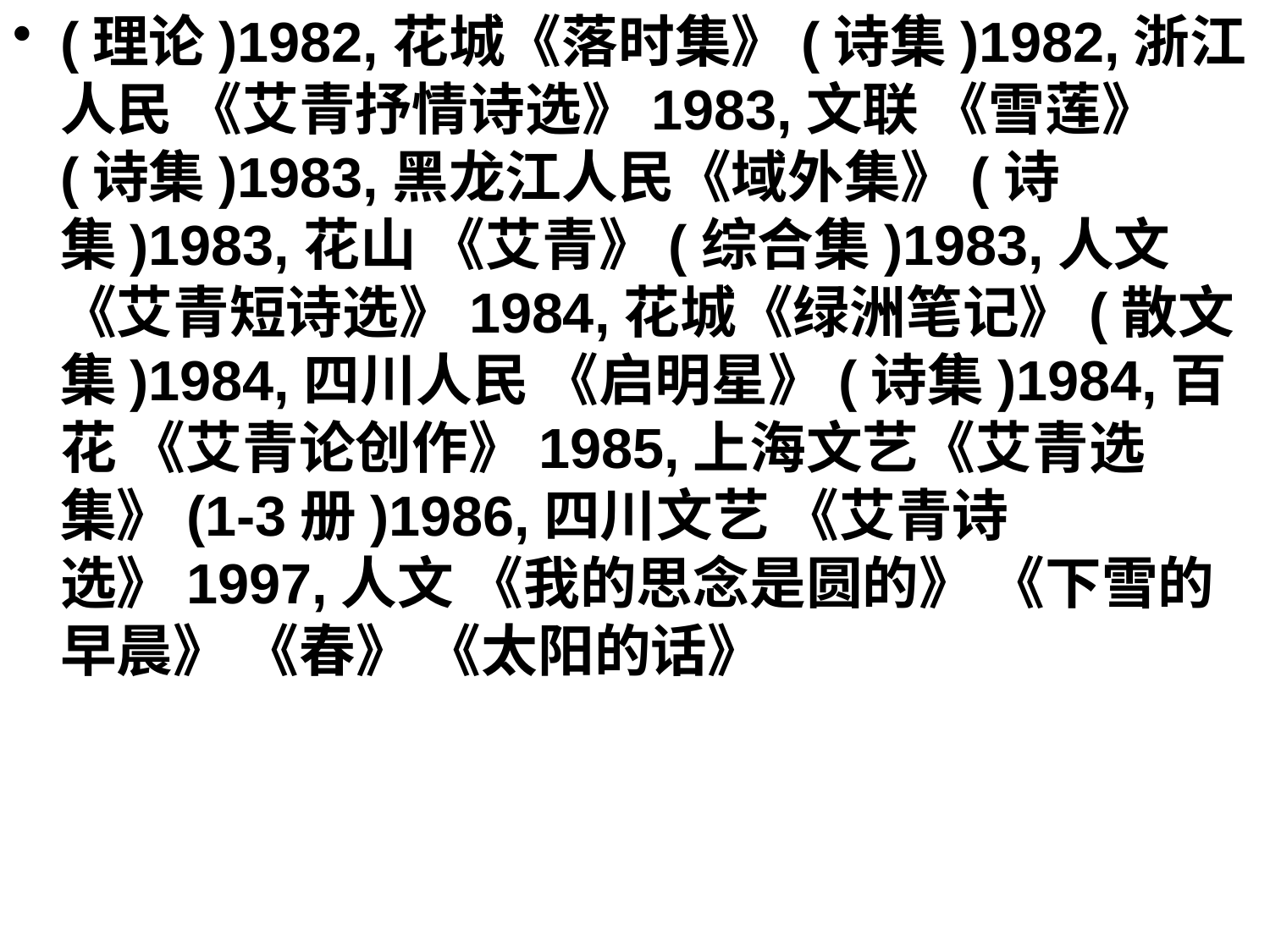

(理论)1982,花城《落时集》(诗集)1982,浙江人民 《艾青抒情诗选》1983,文联 《雪莲》(诗集)1983,黑龙江人民《域外集》(诗集)1983,花山 《艾青》(综合集)1983,人文 《艾青短诗选》1984,花城《绿洲笔记》(散文集)1984,四川人民 《启明星》(诗集)1984,百花 《艾青论创作》1985,上海文艺《艾青选集》(1-3册)1986,四川文艺 《艾青诗选》1997,人文 《我的思念是圆的》 《下雪的早晨》 《春》 《太阳的话》